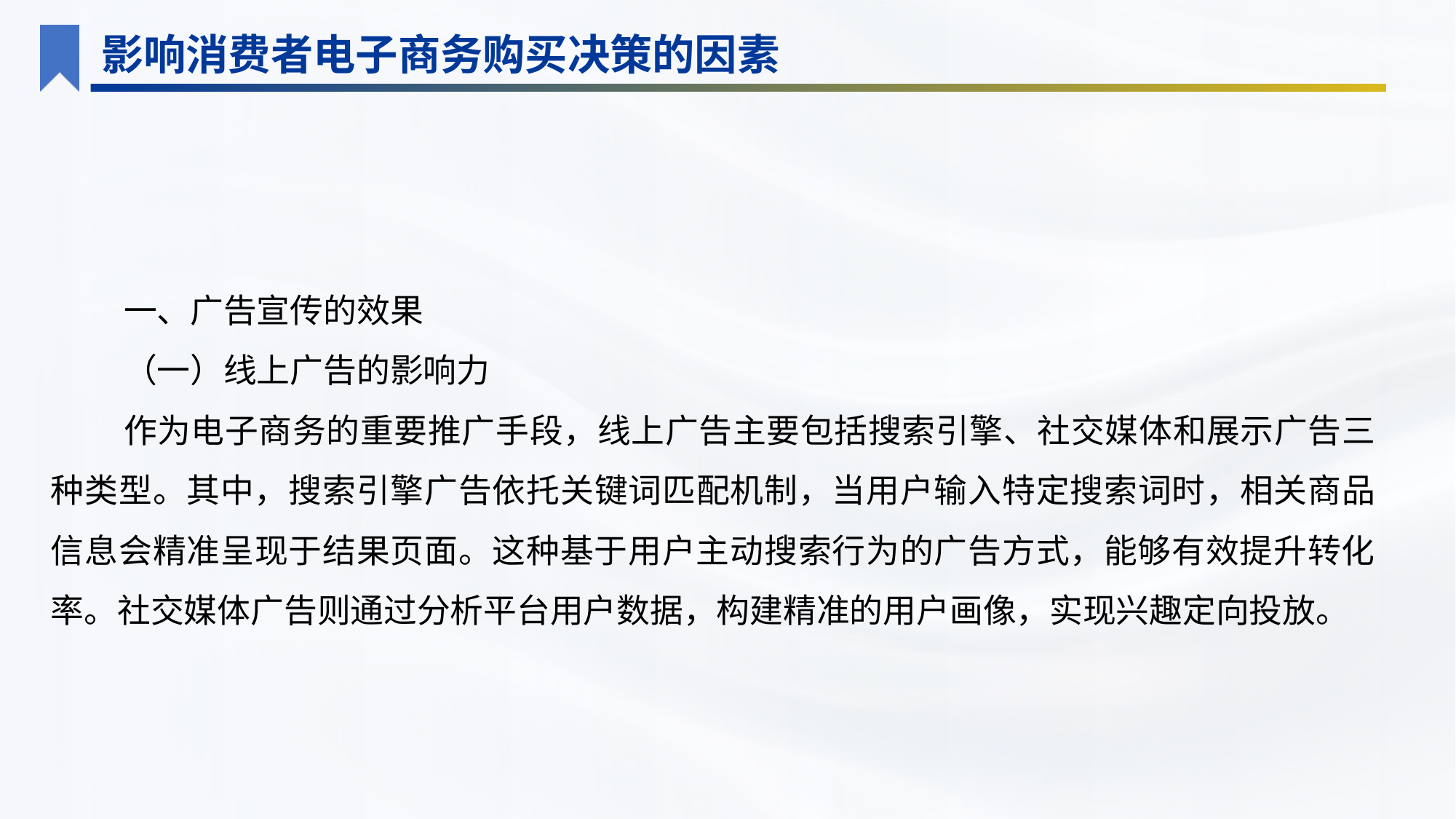

影响消费者电子商务购买决策的因素
一、广告宣传的效果
（一）线上广告的影响力
作为电子商务的重要推广手段，线上广告主要包括搜索引擎、社交媒体和展示广告三种类型。其中，搜索引擎广告依托关键词匹配机制，当用户输入特定搜索词时，相关商品信息会精准呈现于结果页面。这种基于用户主动搜索行为的广告方式，能够有效提升转化率。社交媒体广告则通过分析平台用户数据，构建精准的用户画像，实现兴趣定向投放。